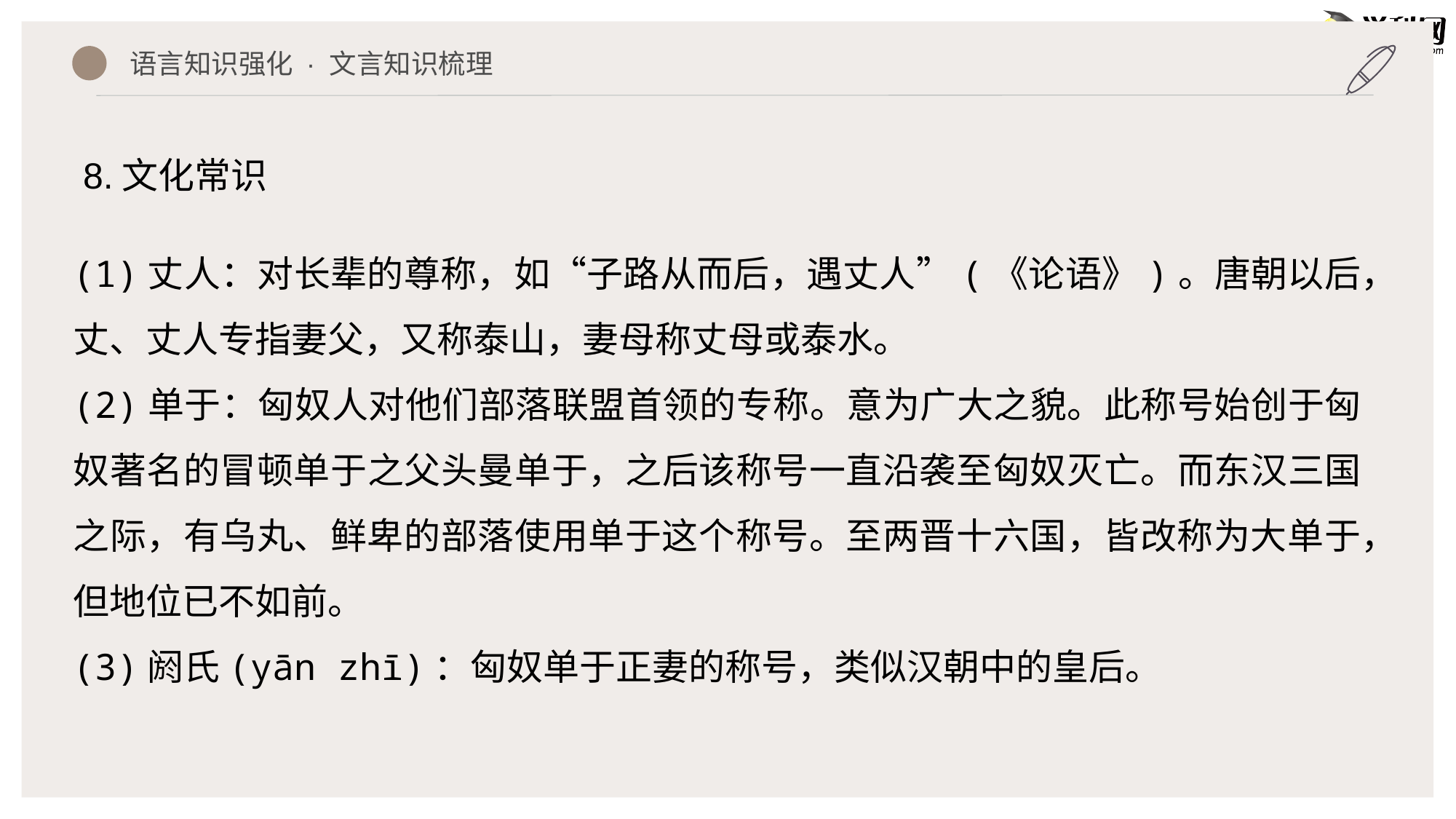

语言知识强化 · 文言知识梳理

8.文化常识
(1)丈人：对长辈的尊称，如“子路从而后，遇丈人”(《论语》)。唐朝以后，丈、丈人专指妻父，又称泰山，妻母称丈母或泰水。
(2)单于：匈奴人对他们部落联盟首领的专称。意为广大之貌。此称号始创于匈奴著名的冒顿单于之父头曼单于，之后该称号一直沿袭至匈奴灭亡。而东汉三国之际，有乌丸、鲜卑的部落使用单于这个称号。至两晋十六国，皆改称为大单于，但地位已不如前。
(3)阏氏(yān zhī)：匈奴单于正妻的称号，类似汉朝中的皇后。